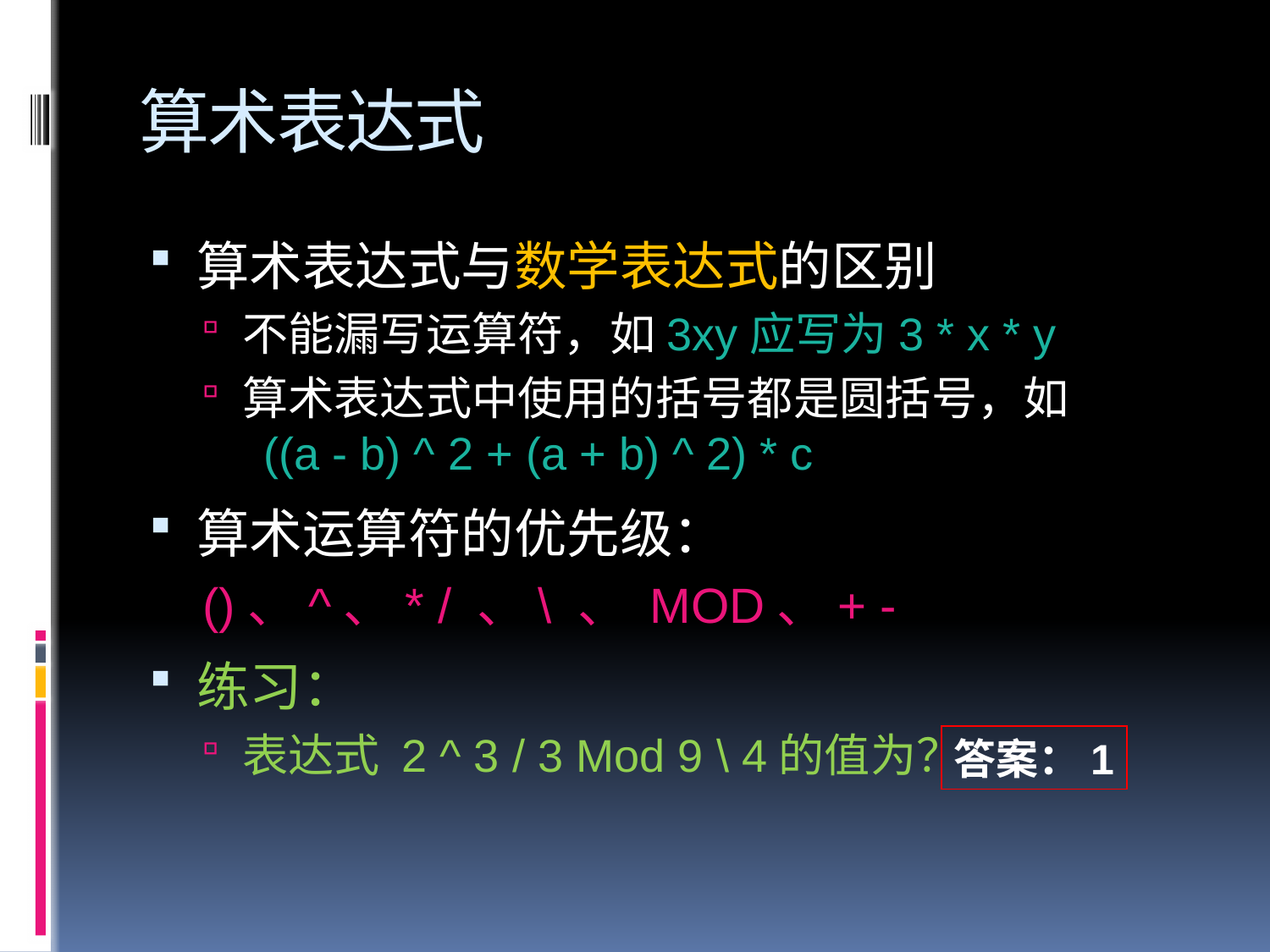

# 算术表达式
算术表达式与数学表达式的区别
不能漏写运算符，如3xy应写为3 * x * y
算术表达式中使用的括号都是圆括号，如
 ((a - b) ^ 2 + (a + b) ^ 2) * c
算术运算符的优先级：
()、^、* / 、\ 、 MOD、+ -
练习：
表达式 2 ^ 3 / 3 Mod 9 \ 4的值为？
答案：1